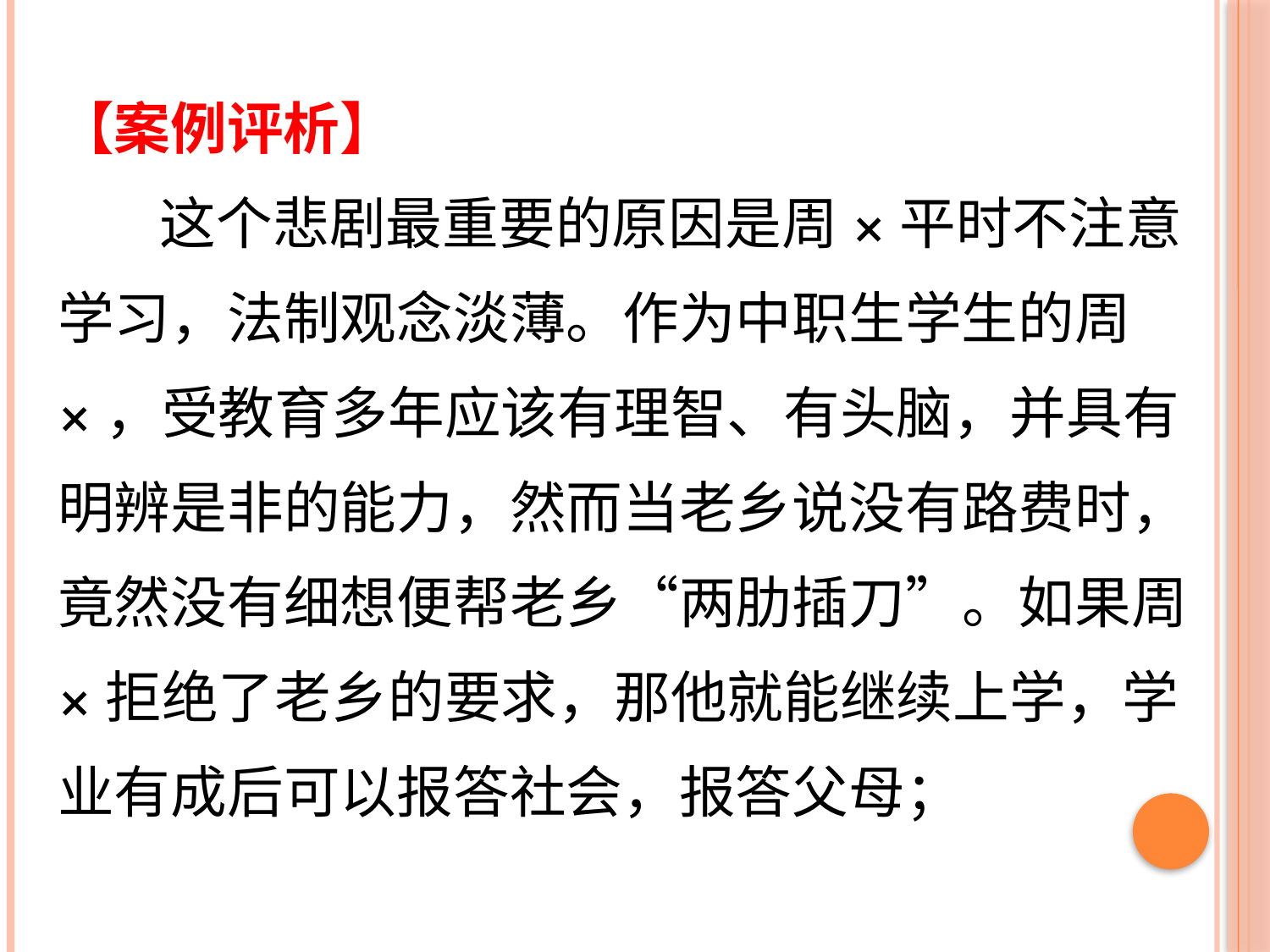

【案例评析】
       这个悲剧最重要的原因是周×平时不注意学习，法制观念淡薄。作为中职生学生的周×，受教育多年应该有理智、有头脑，并具有明辨是非的能力，然而当老乡说没有路费时，竟然没有细想便帮老乡“两肋插刀”。如果周×拒绝了老乡的要求，那他就能继续上学，学业有成后可以报答社会，报答父母；